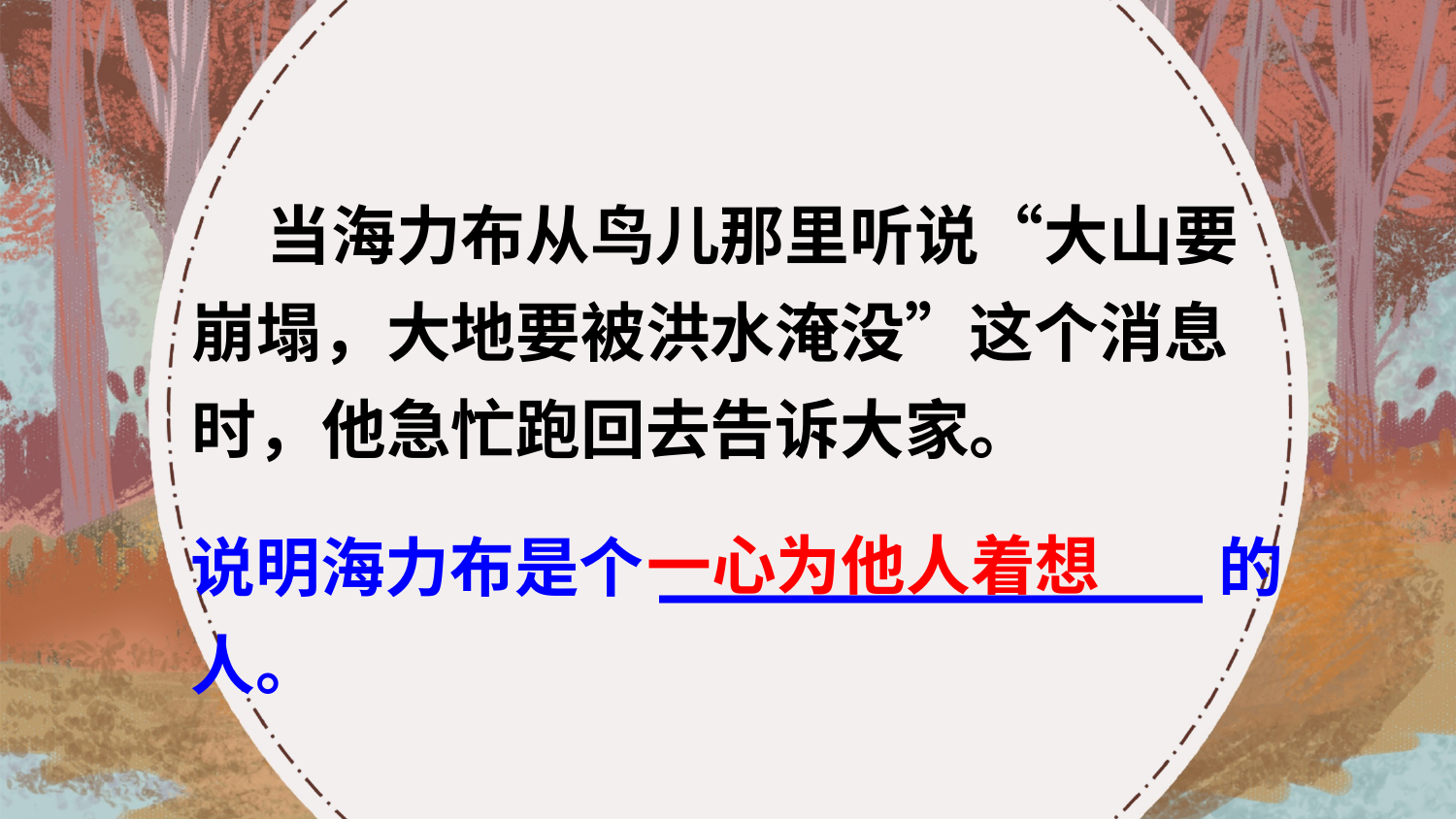

当海力布从鸟儿那里听说“大山要崩塌，大地要被洪水淹没”这个消息时，他急忙跑回去告诉大家。
一心为他人着想
说明海力布是个______________的人。